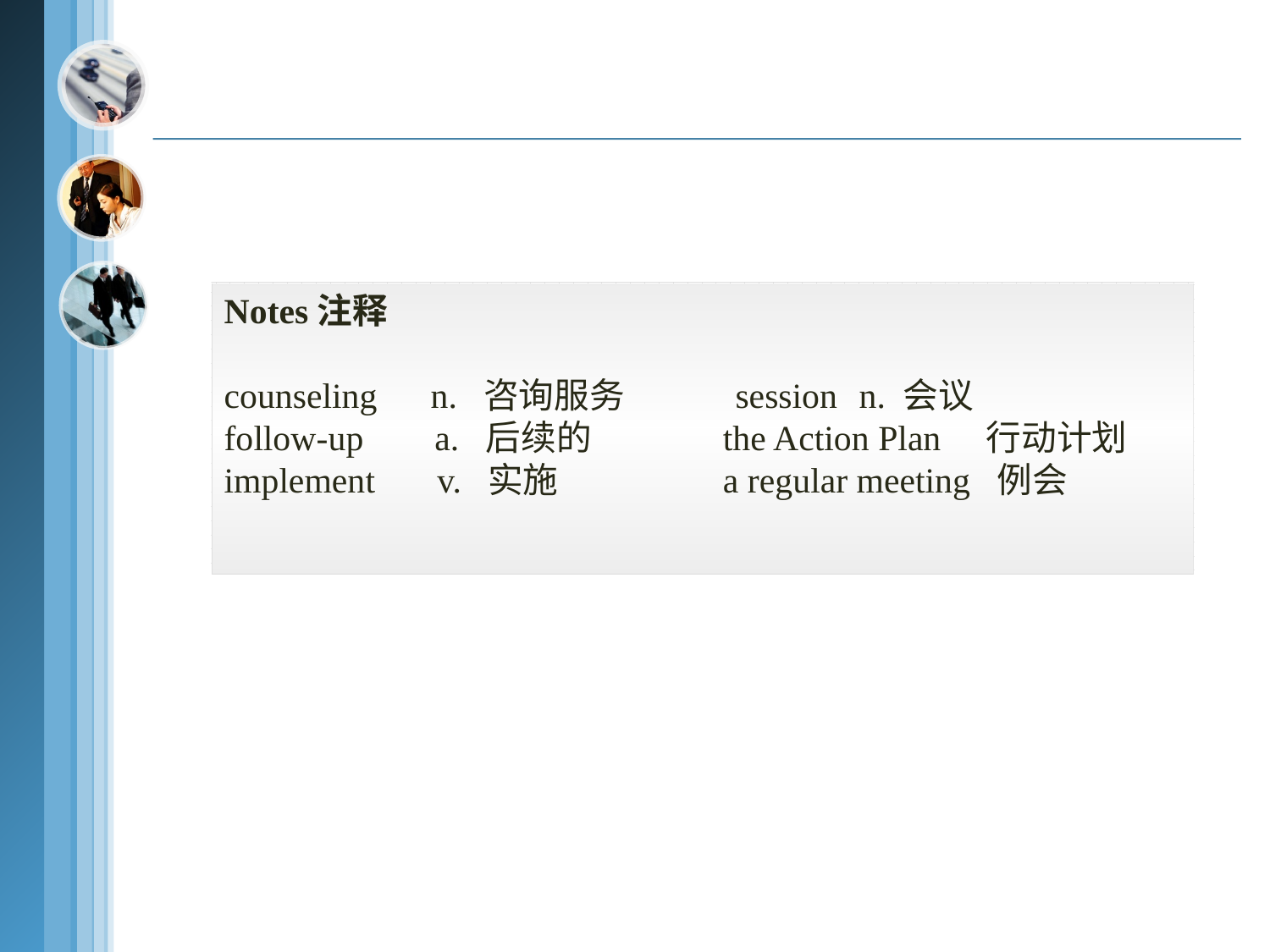

Notes注释

counseling      n.  咨询服务             session  	n. 会议
follow-up        a.  后续的	              the Action Plan  	行动计划
implement       v.  实施	              a regular meeting  例会